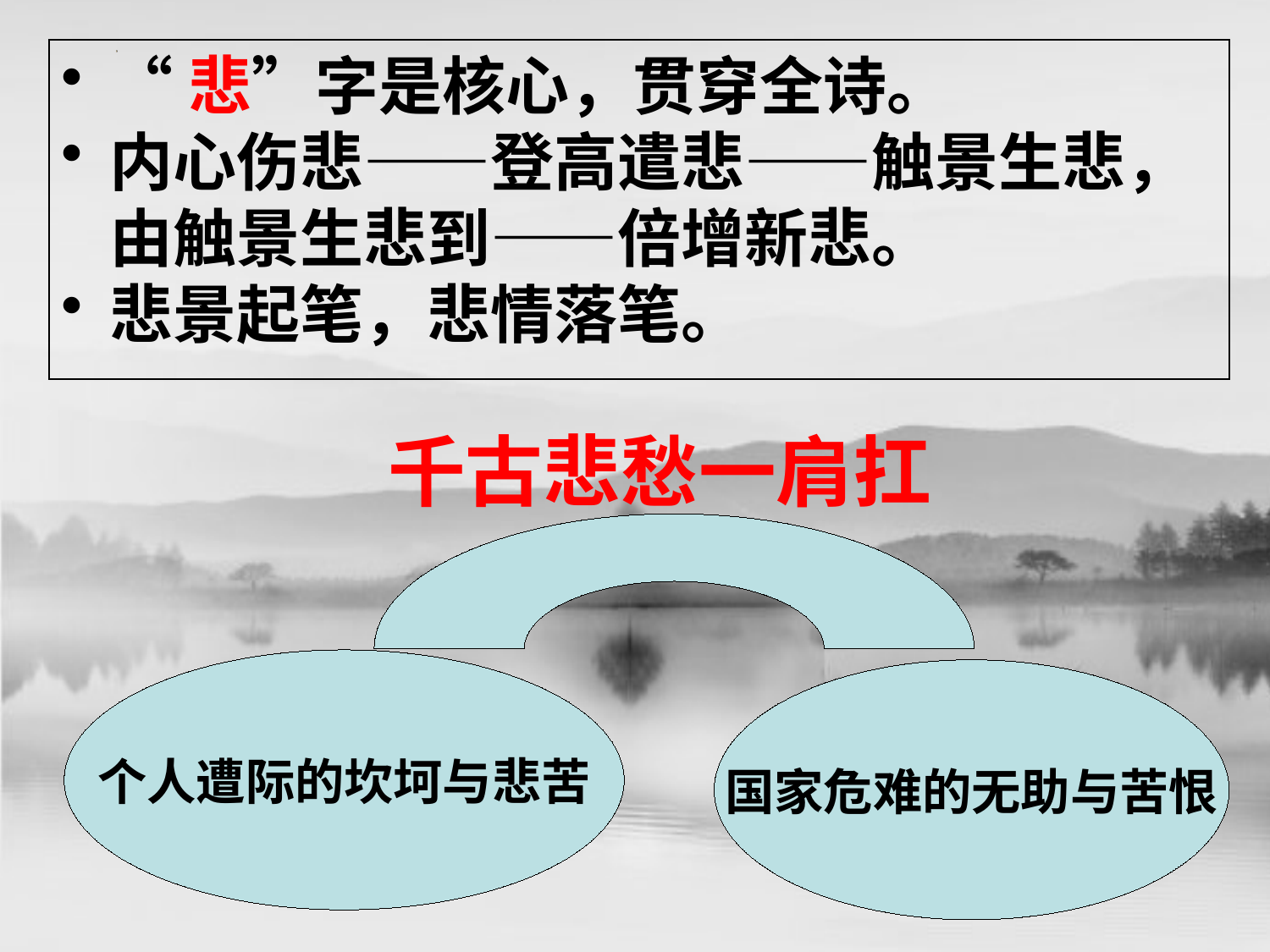

“悲”字是核心，贯穿全诗。
内心伤悲——登高遣悲——触景生悲，由触景生悲到——倍增新悲。
悲景起笔，悲情落笔。
千古悲愁一肩扛

个人遭际的坎坷与悲苦

国家危难的无助与苦恨